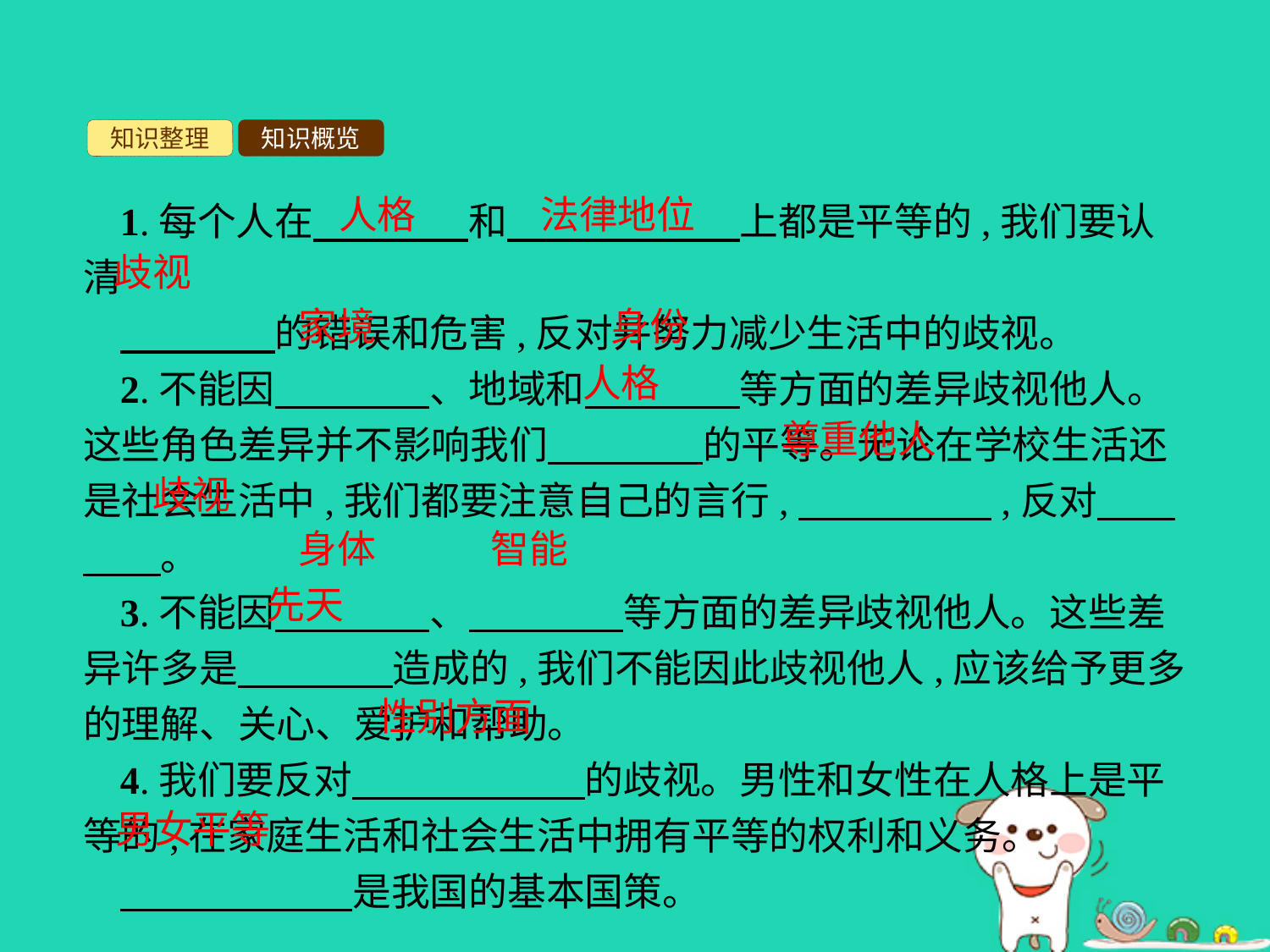

知识整理
知识概览
人格
法律地位
1.每个人在　　　　和　　　　　　上都是平等的,我们要认清
　　　　的错误和危害,反对并努力减少生活中的歧视。
2.不能因　　　　、地域和　　　　等方面的差异歧视他人。这些角色差异并不影响我们　　　　的平等。无论在学校生活还是社会生活中,我们都要注意自己的言行,　　　　　,反对　　　　。
3.不能因　　　　、　　　　等方面的差异歧视他人。这些差异许多是　　　　造成的,我们不能因此歧视他人,应该给予更多的理解、关心、爱护和帮助。
4.我们要反对　　　　　　的歧视。男性和女性在人格上是平等的,在家庭生活和社会生活中拥有平等的权利和义务。
　　　　　　是我国的基本国策。
歧视
家境
身份
人格
尊重他人
歧视
身体
智能
先天
性别方面
男女平等